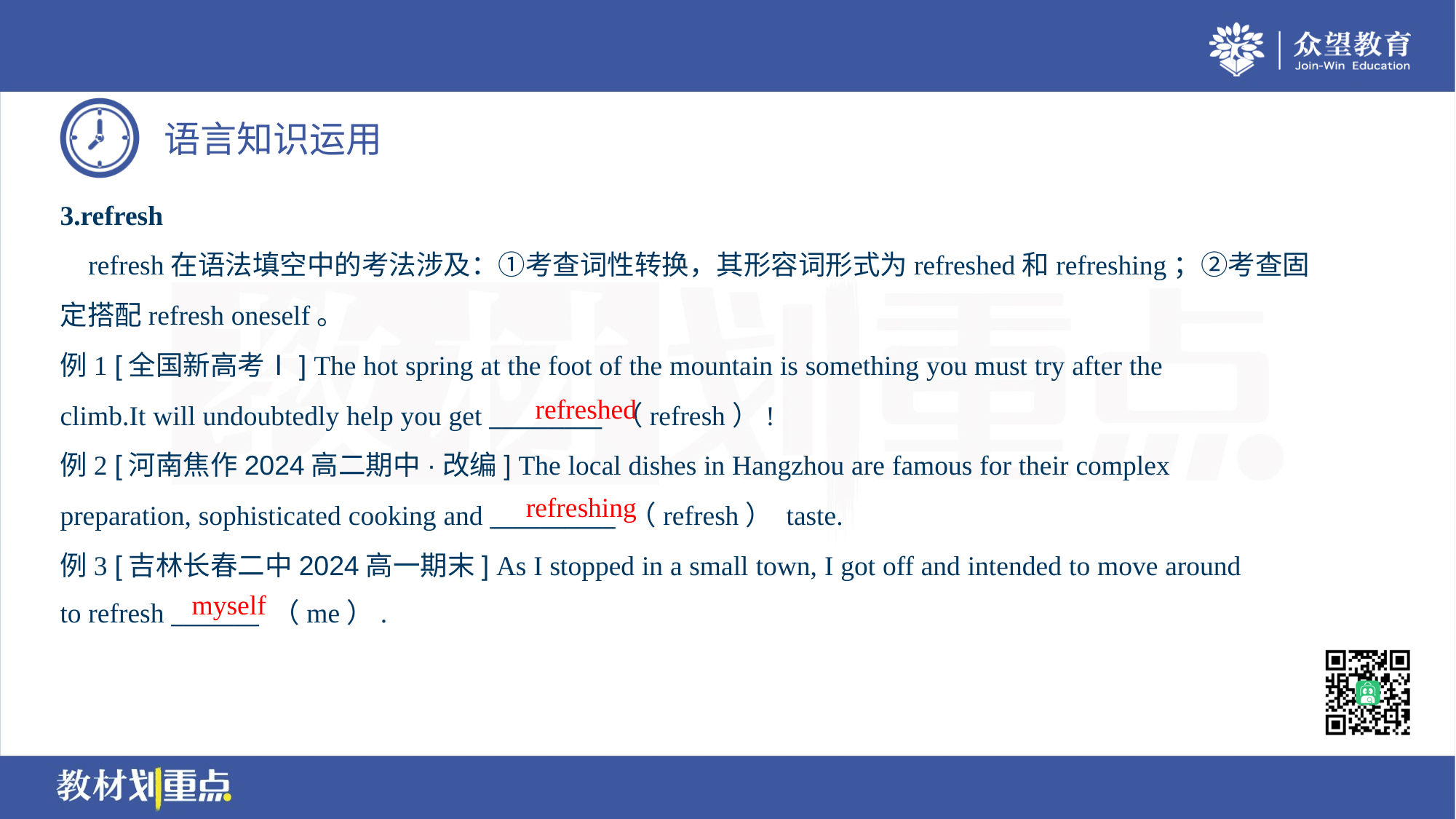

3.refresh
    refresh在语法填空中的考法涉及：①考查词性转换，其形容词形式为refreshed和refreshing；②考查固
定搭配refresh oneself。
例1 [全国新高考Ⅰ] The hot spring at the foot of the mountain is something you must try after the
climb.It will undoubtedly help you get _________ （refresh）!
例2 [河南焦作2024高二期中·改编] The local dishes in Hangzhou are famous for their complex
preparation, sophisticated cooking and __________ （refresh） taste.
例3 [吉林长春二中2024高一期末] As I stopped in a small town, I got off and intended to move around
to refresh _______ （me）.
refreshed
refreshing
myself